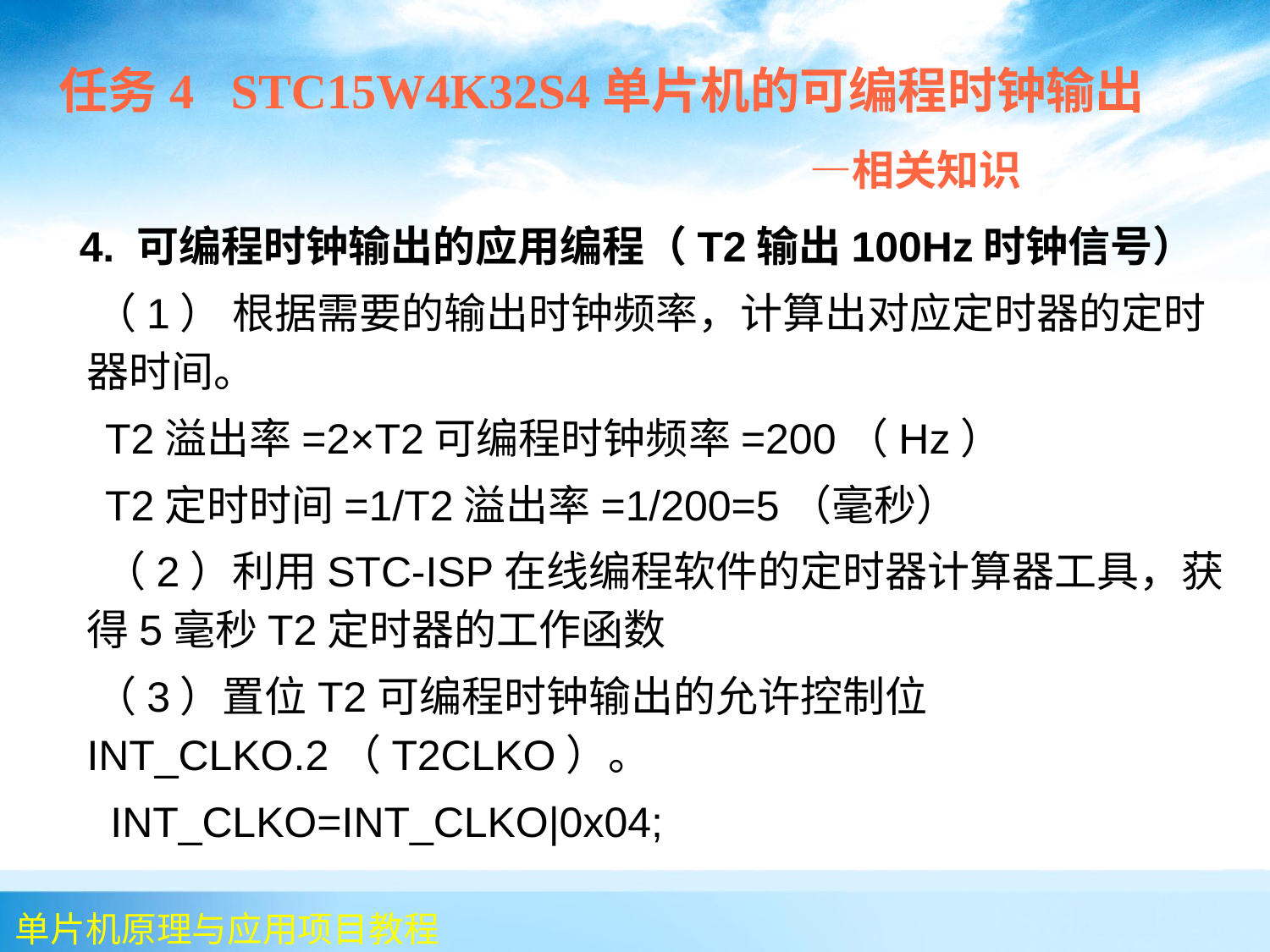

任务4   STC15W4K32S4单片机的可编程时钟输出
                                                                     —相关知识
   4. 可编程时钟输出的应用编程（T2输出100Hz时钟信号）
    （1） 根据需要的输出时钟频率，计算出对应定时器的定时器时间。
     T2溢出率=2×T2可编程时钟频率=200（Hz）
     T2定时时间=1/T2溢出率=1/200=5（毫秒）
     （2）利用STC-ISP在线编程软件的定时器计算器工具，获得5毫秒T2定时器的工作函数
    （3）置位T2可编程时钟输出的允许控制位INT_CLKO.2（T2CLKO）。
   	  INT_CLKO=INT_CLKO|0x04;